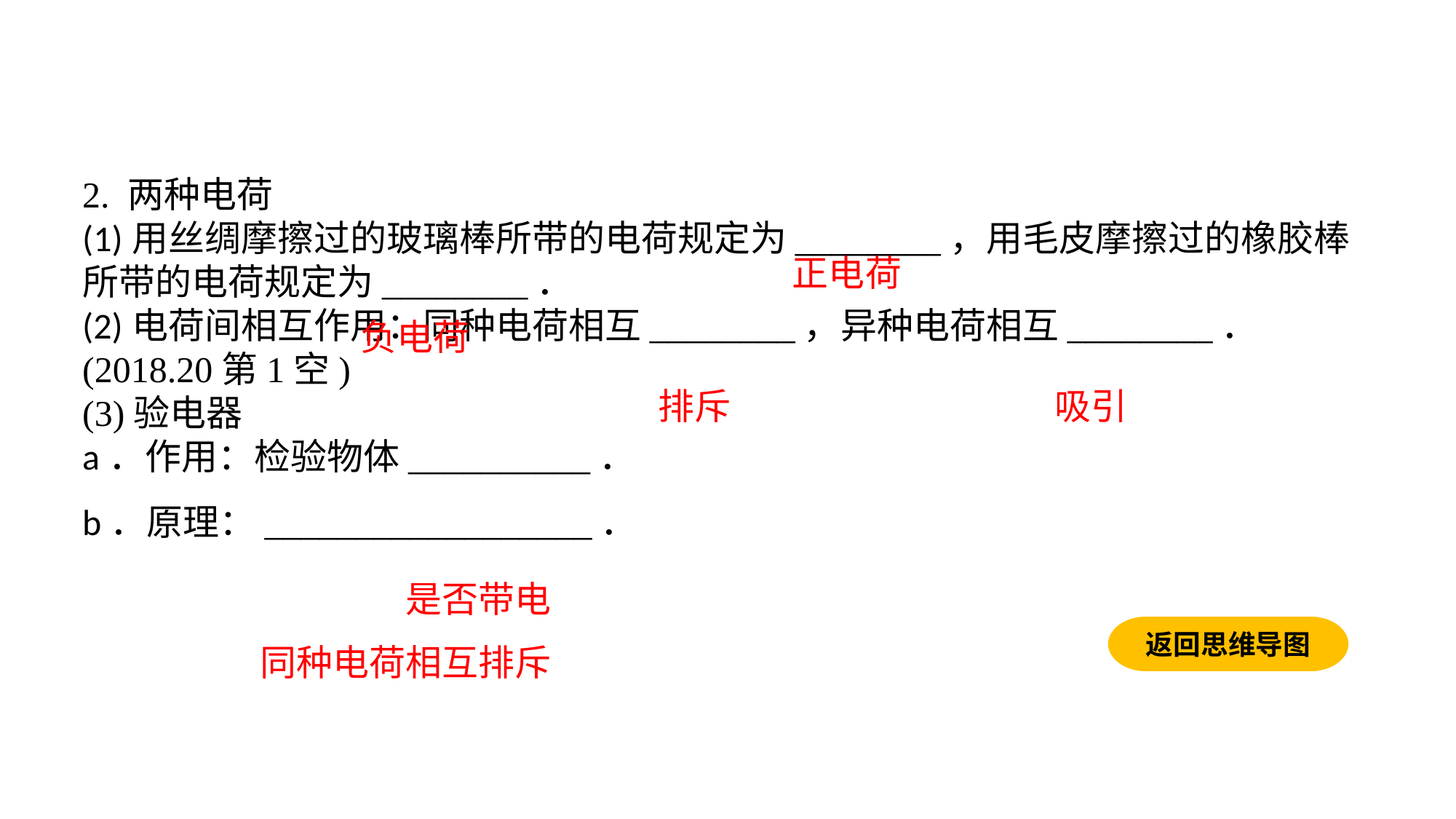

2. 两种电荷(1)用丝绸摩擦过的玻璃棒所带的电荷规定为________，用毛皮摩擦过的橡胶棒所带的电荷规定为________．(2)电荷间相互作用：同种电荷相互________，异种电荷相互________．(2018.20第1空)(3)验电器a．作用：检验物体__________．b．原理：__________________．
正电荷
负电荷
排斥
吸引
是否带电
返回思维导图
同种电荷相互排斥